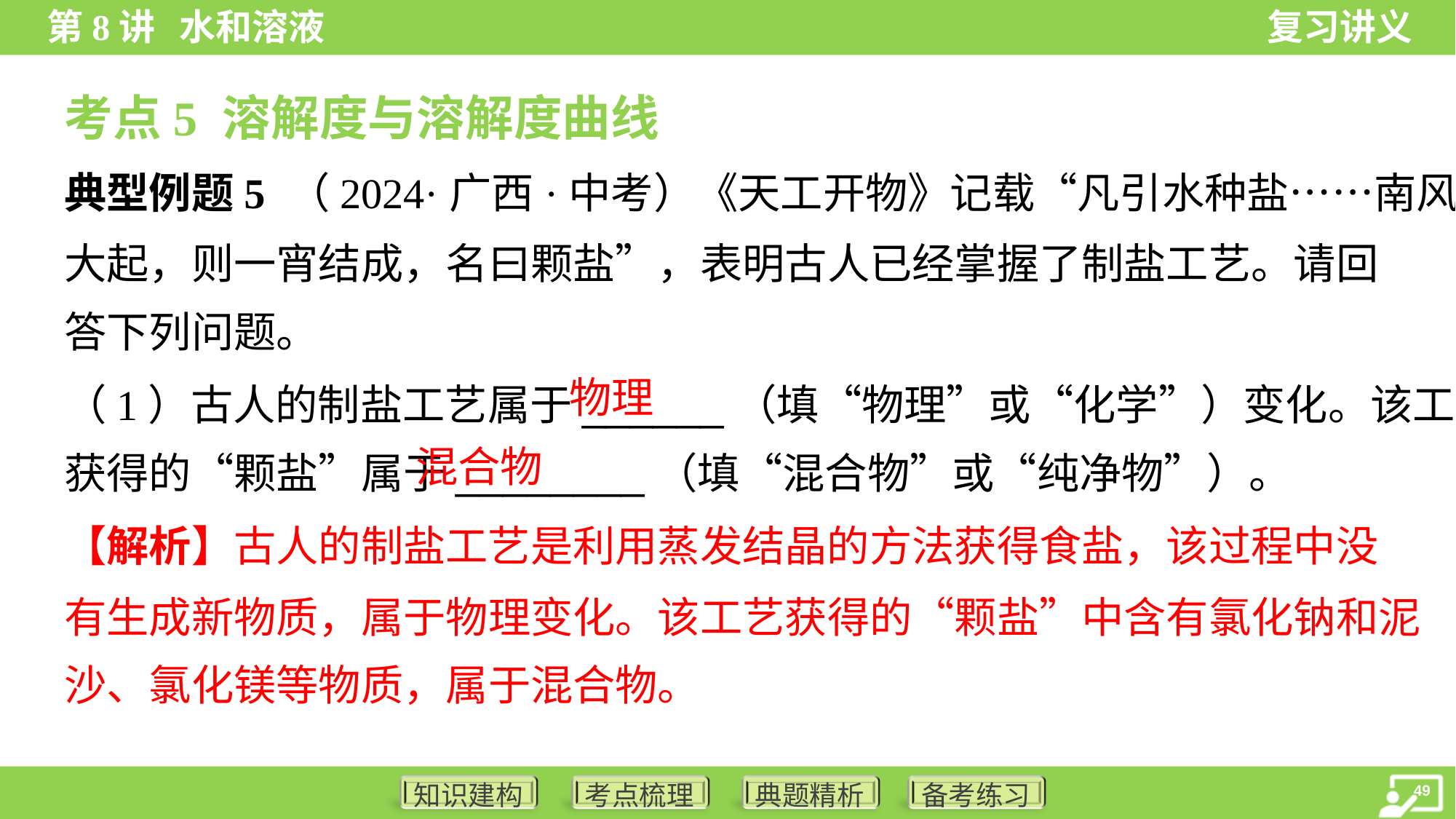

考点5 溶解度与溶解度曲线
典型例题5 （2024·广西·中考）《天工开物》记载“凡引水种盐……南风
大起，则一宵结成，名曰颗盐”，表明古人已经掌握了制盐工艺。请回
答下列问题。
物理
（1）古人的制盐工艺属于______（填“物理”或“化学”）变化。该工艺
获得的“颗盐”属于________（填“混合物”或“纯净物”）。
混合物
【解析】古人的制盐工艺是利用蒸发结晶的方法获得食盐，该过程中没
有生成新物质，属于物理变化。该工艺获得的“颗盐”中含有氯化钠和泥
沙、氯化镁等物质，属于混合物。